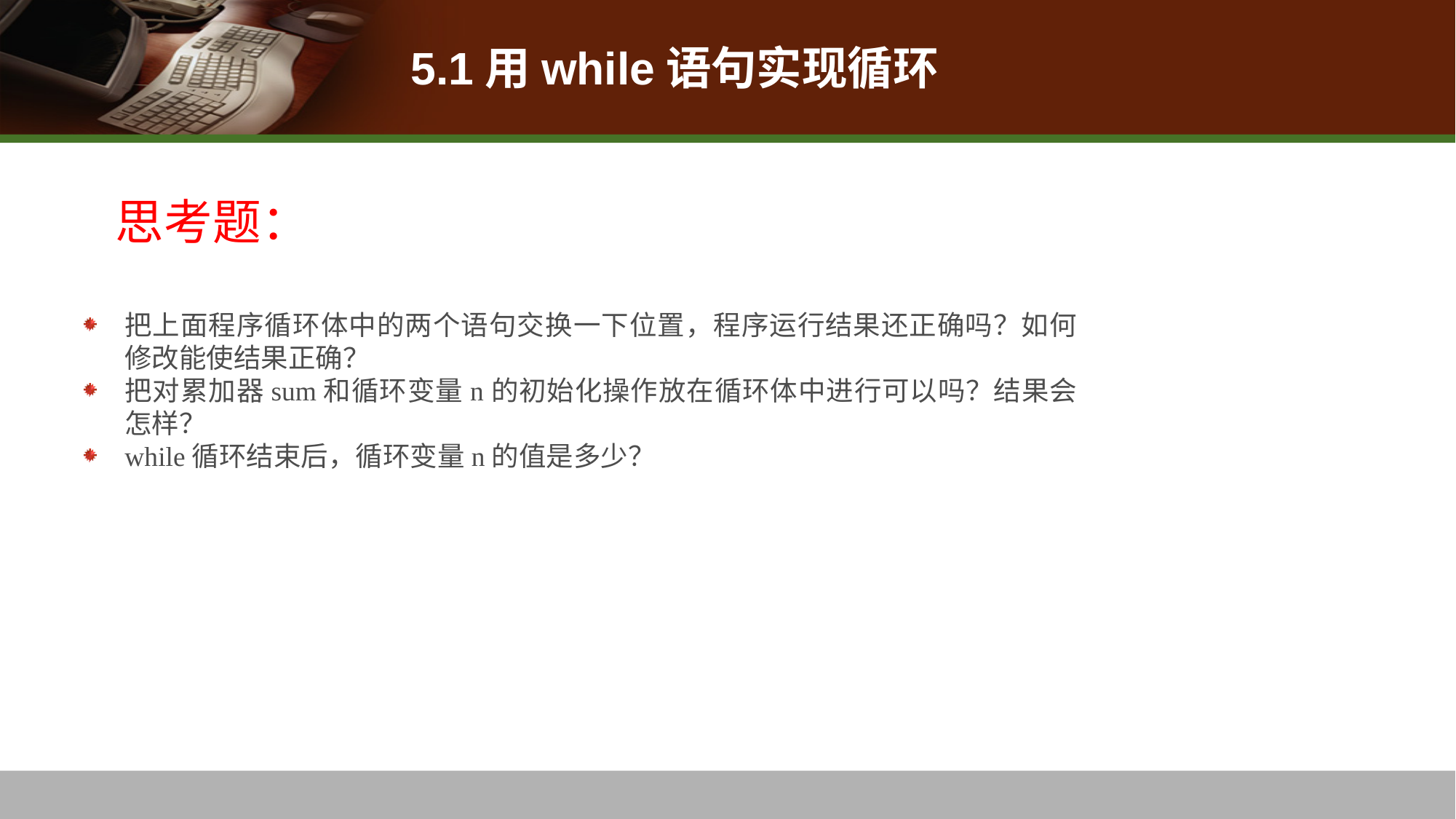

# 5.1用while语句实现循环
思考题：

把上面程序循环体中的两个语句交换一下位置，程序运行结果还正确吗？如何修改能使结果正确？
把对累加器sum和循环变量n的初始化操作放在循环体中进行可以吗？结果会怎样？
while循环结束后，循环变量n的值是多少？